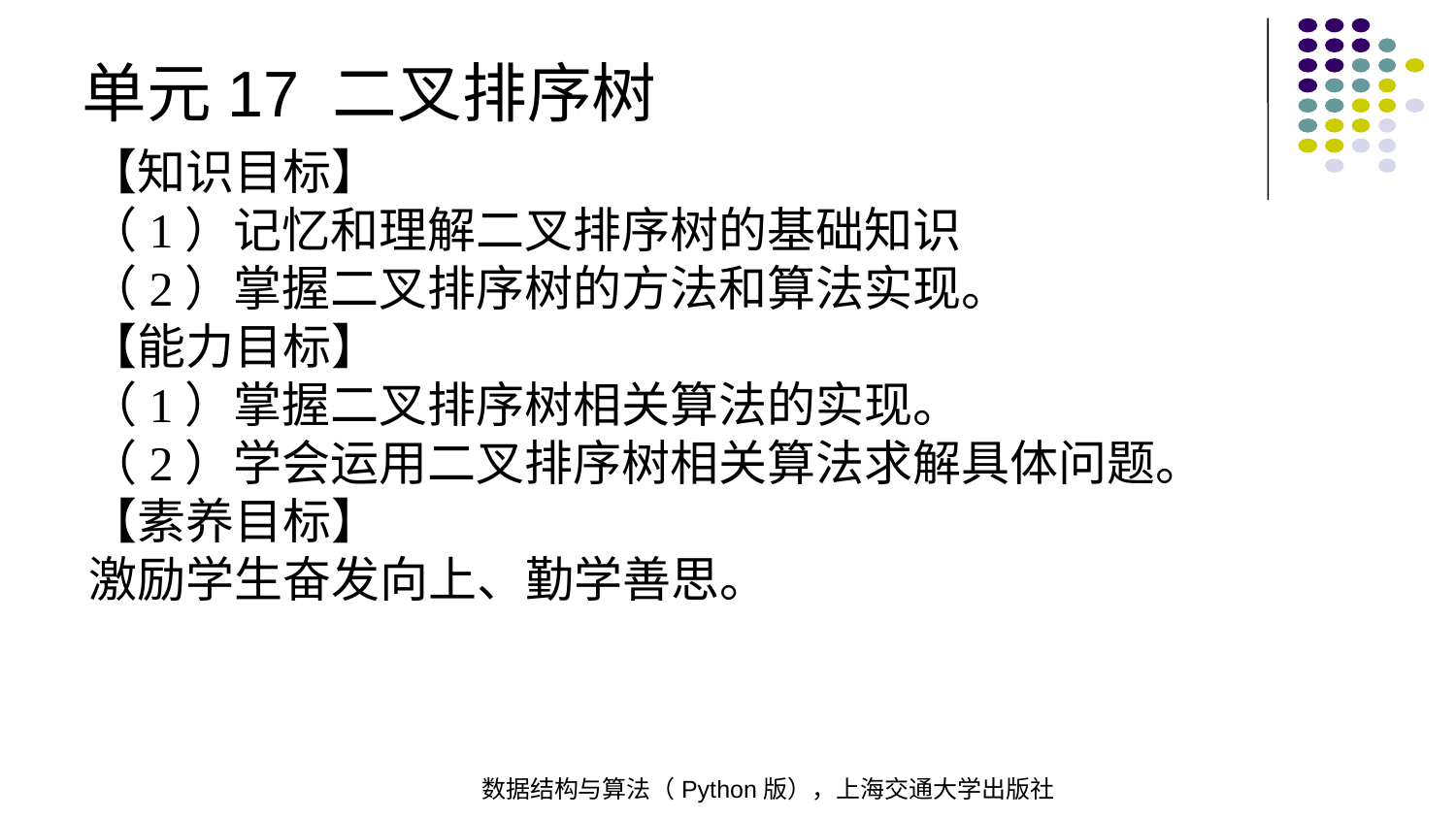

单元17 二叉排序树
【知识目标】
（1）记忆和理解二叉排序树的基础知识
（2）掌握二叉排序树的方法和算法实现。
【能力目标】
（1）掌握二叉排序树相关算法的实现。
（2）学会运用二叉排序树相关算法求解具体问题。
【素养目标】
激励学生奋发向上、勤学善思。